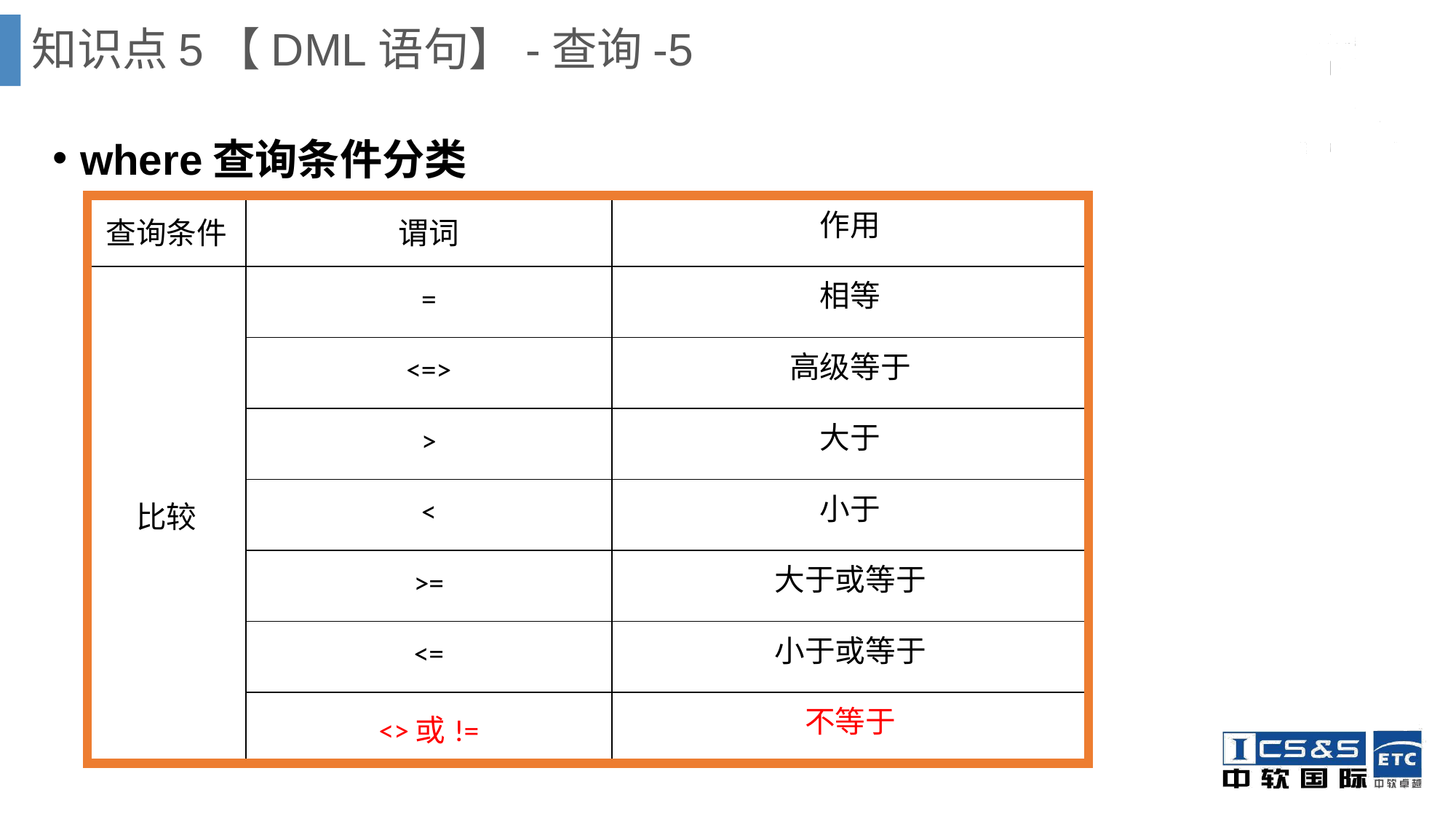

知识点5【DML语句】-查询-5
where查询条件分类

| 查询条件 | 谓词 | 作用 |
| --- | --- | --- |
| 比较 | = | 相等 |
|  | <=> | 高级等于 |
|  | > | 大于 |
|  | < | 小于 |
|  | >= | 大于或等于 |
|  | <= | 小于或等于 |
|  | <>或!= | 不等于 |

SELECT语句用于从一个或多个
表中查询出需要的信息。